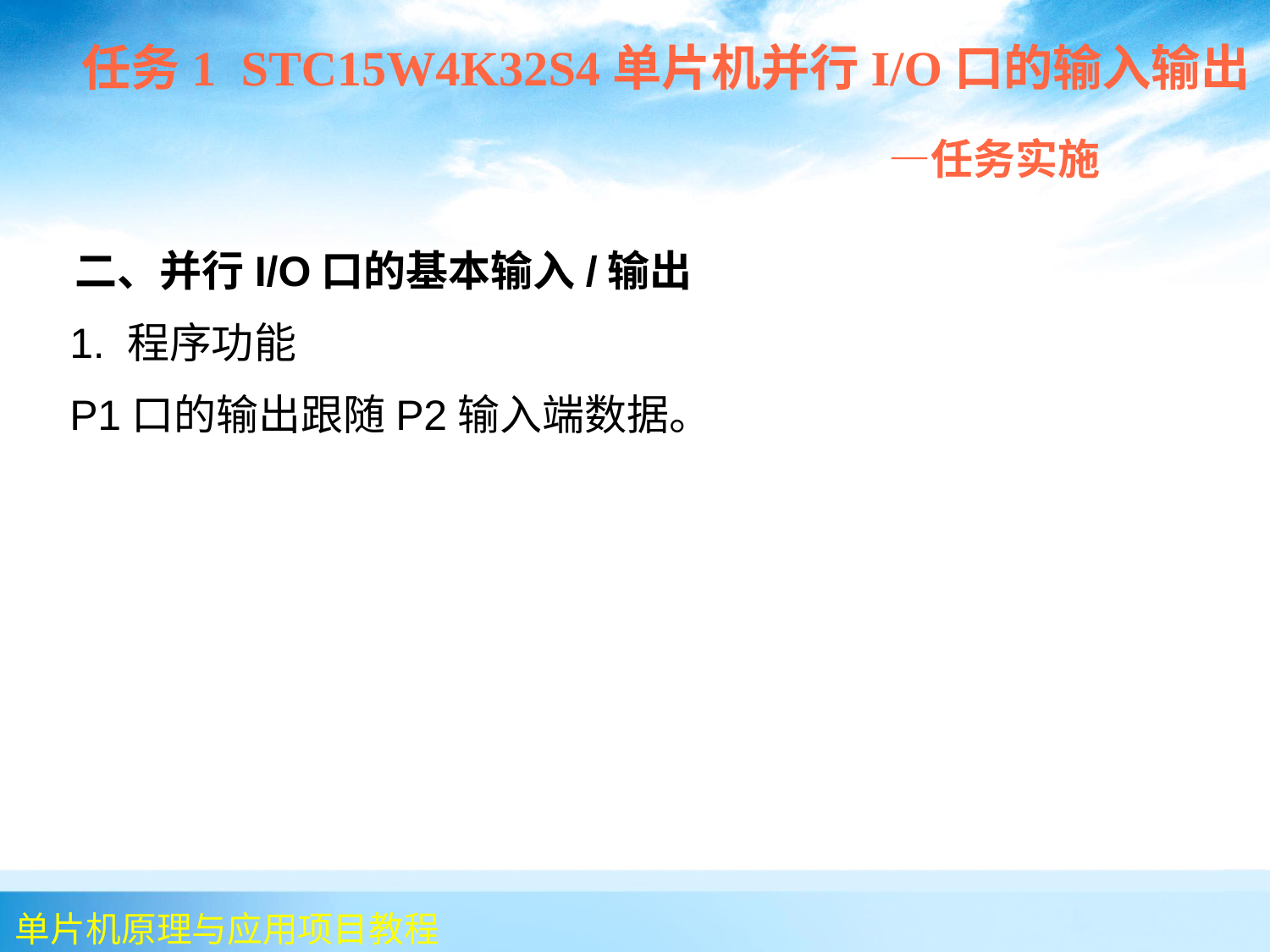

任务1  STC15W4K32S4单片机并行I/O口的输入输出
                                                                            —任务实施
  二、并行I/O口的基本输入/输出
  1. 程序功能
  P1口的输出跟随P2输入端数据。